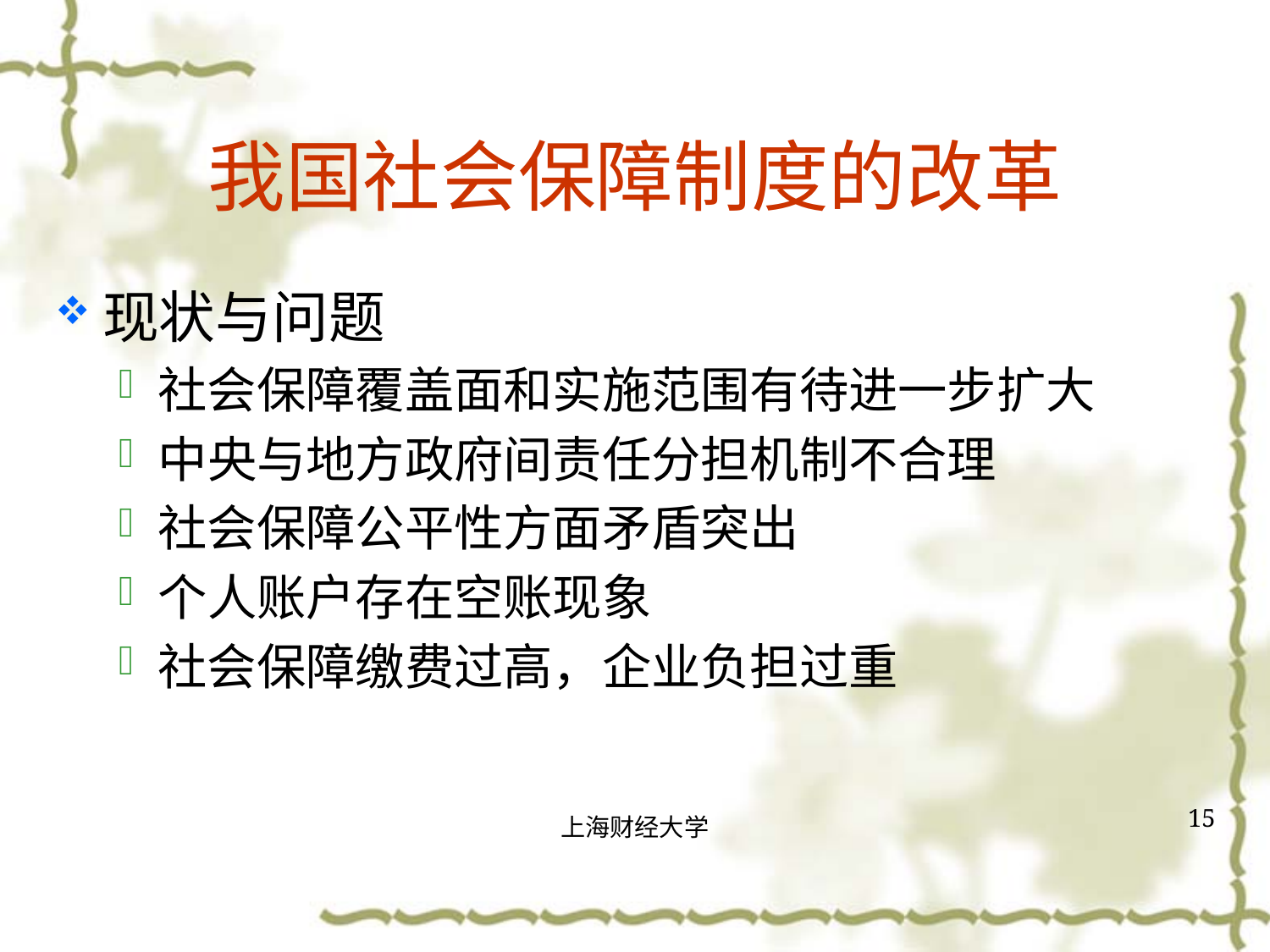

# 我国社会保障制度的改革
现状与问题
社会保障覆盖面和实施范围有待进一步扩大
中央与地方政府间责任分担机制不合理
社会保障公平性方面矛盾突出
个人账户存在空账现象
社会保障缴费过高，企业负担过重
15
上海财经大学